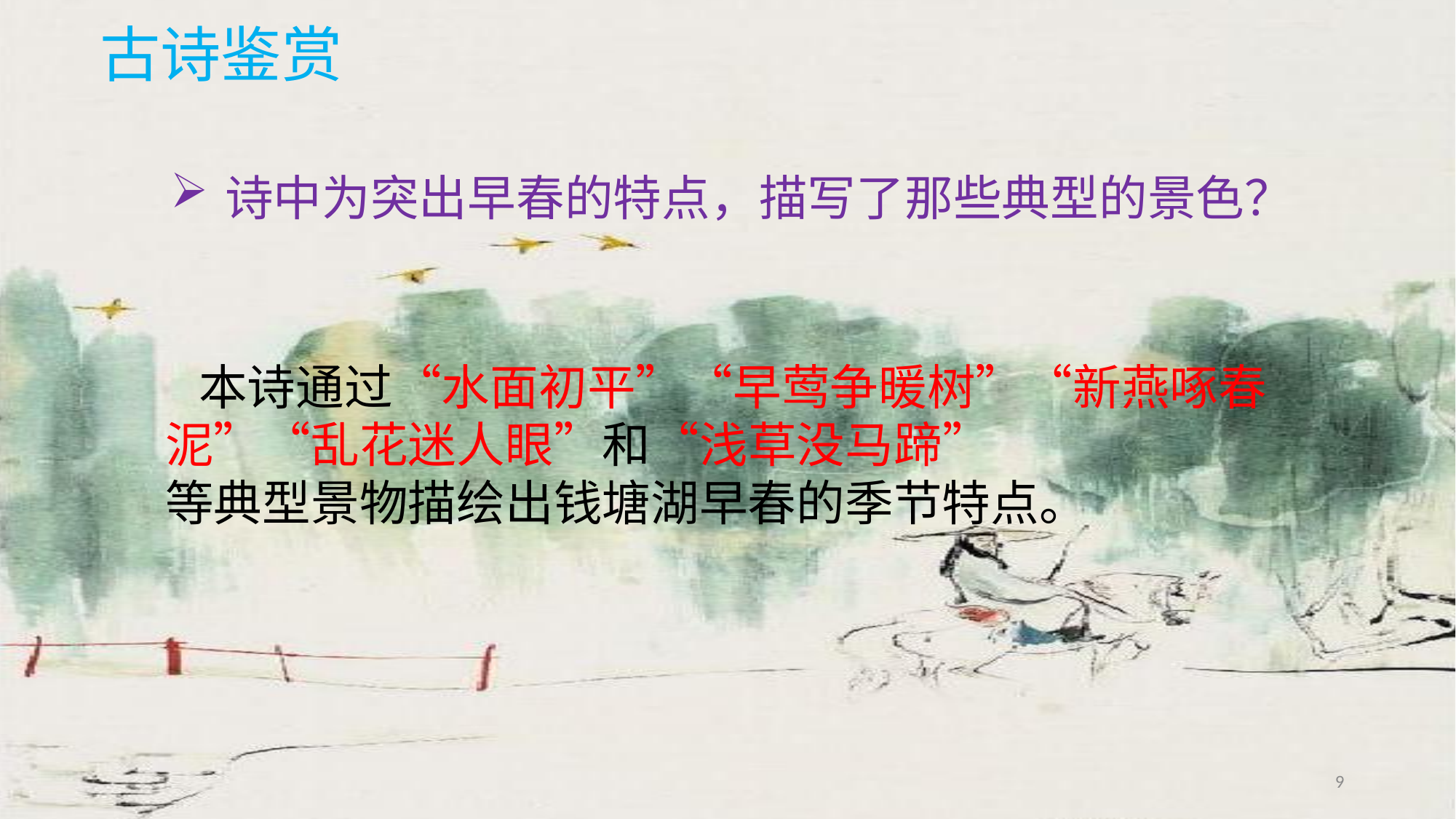

古诗鉴赏
诗中为突出早春的特点，描写了那些典型的景色？

  本诗通过“水面初平”“早莺争暖树”“新燕啄春泥”“乱花迷人眼”和“浅草没马蹄”
等典型景物描绘出钱塘湖早春的季节特点。
9